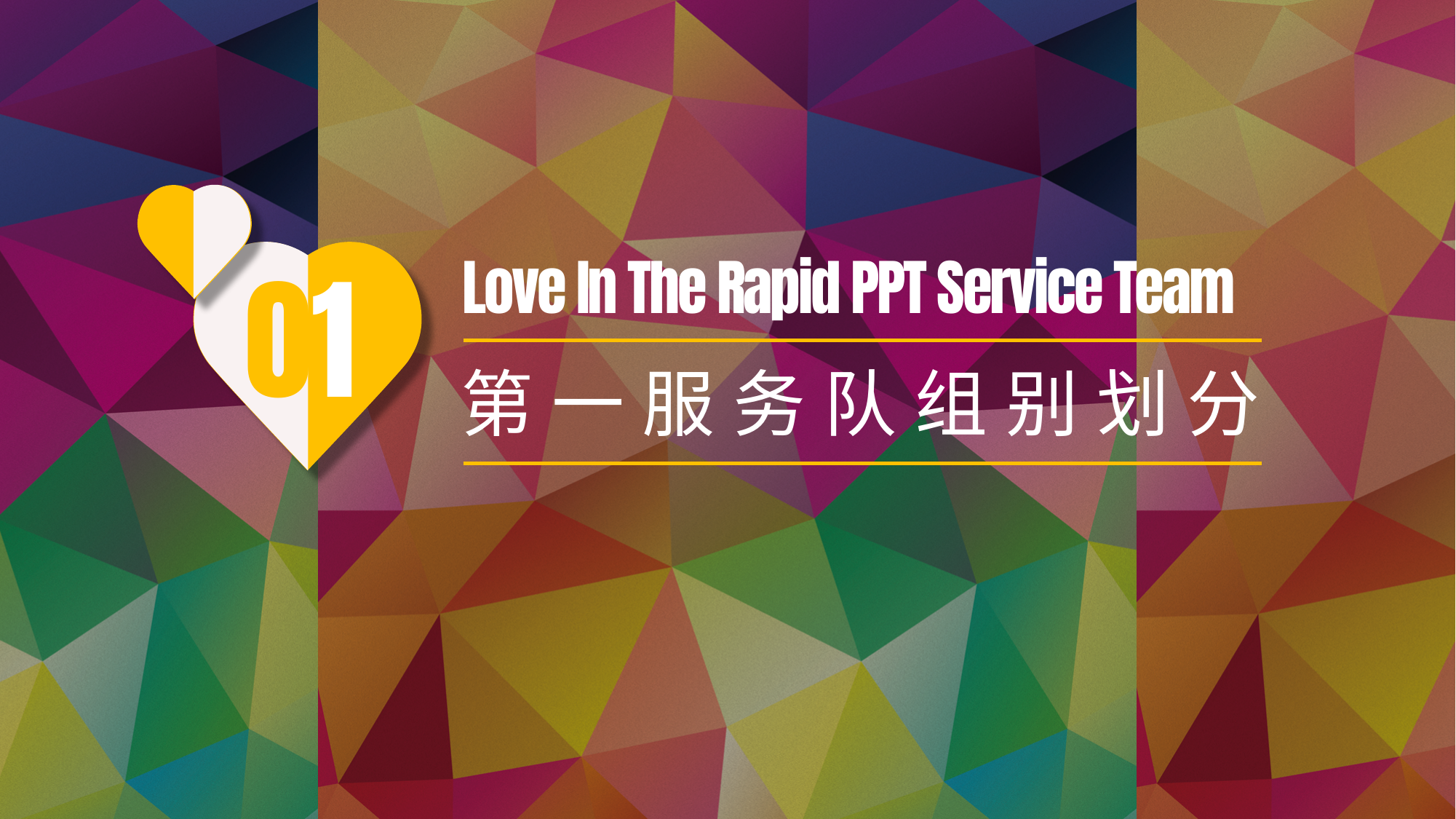

Love In The Rapid PPT Service Team
01
第一服务队组别划分